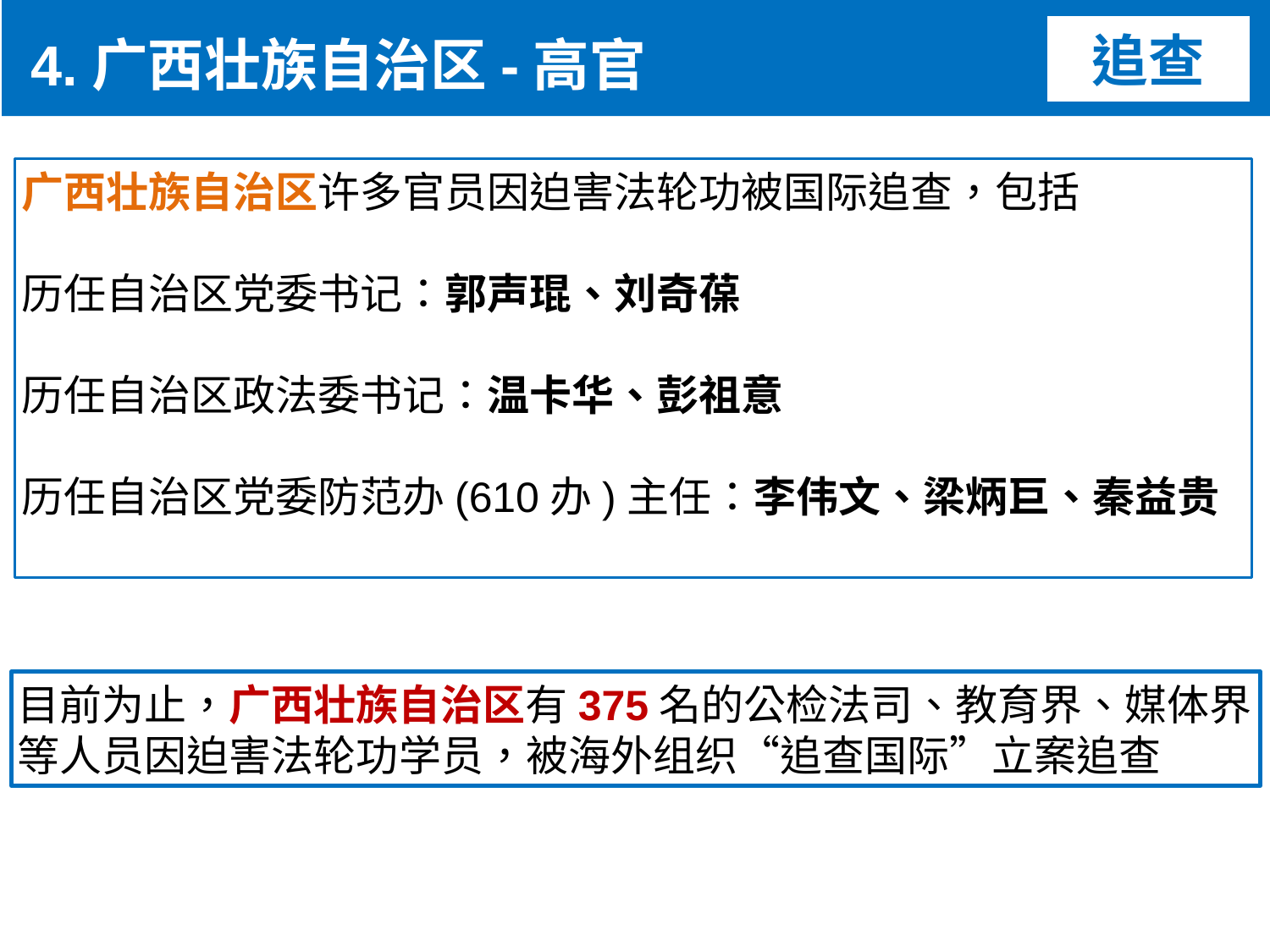

4.广西壮族自治区-高官
追查
广西壮族自治区许多官员因迫害法轮功被国际追查，包括

历任自治区党委书记：郭声琨、刘奇葆

历任自治区政法委书记：温卡华、彭祖意

历任自治区党委防范办(610办)主任：李伟文、梁炳巨、秦益贵

目前为止，广西壮族自治区有375名的公检法司、教育界、媒体界等人员因迫害法轮功学员，被海外组织“追查国际”立案追查